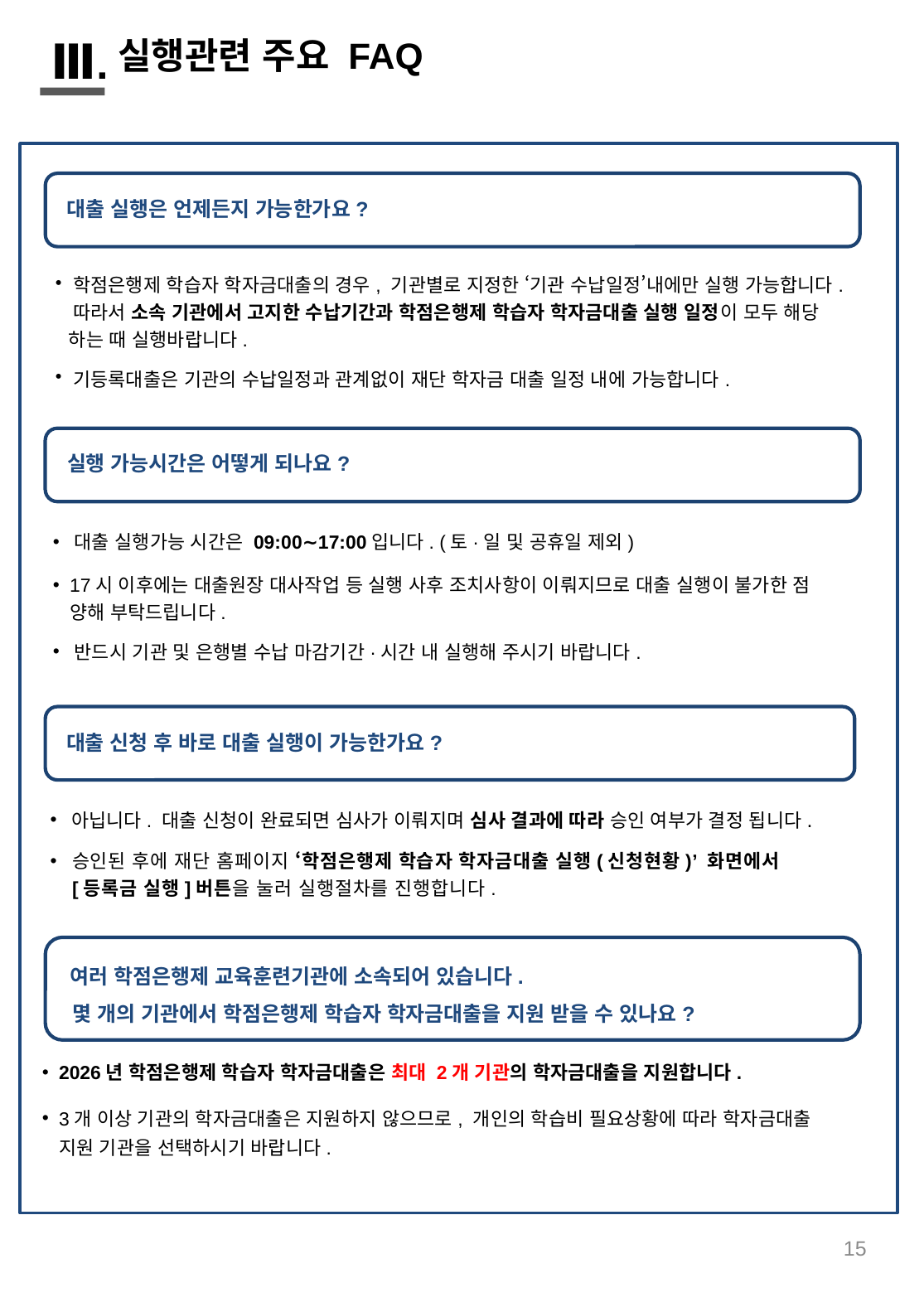

Ⅲ.
실행관련 주요 FAQ

 대출 실행은 언제든지 가능한가요?

 학점은행제 학습자 학자금대출의 경우, 기관별로 지정한 ‘기관 수납일정’내에만 실행 가능합니다.
 따라서 소속 기관에서 고지한 수납기간과 학점은행제 학습자 학자금대출 실행 일정이 모두 해당
 하는 때 실행바랍니다.

 기등록대출은 기관의 수납일정과 관계없이 재단 학자금 대출 일정 내에 가능합니다.

 실행 가능시간은 어떻게 되나요?
 대출 실행가능 시간은 09:00∼17:00입니다. (토·일 및 공휴일 제외)

 17시 이후에는 대출원장 대사작업 등 실행 사후 조치사항이 이뤄지므로 대출 실행이 불가한 점
 양해 부탁드립니다.

 반드시 기관 및 은행별 수납 마감기간·시간 내 실행해 주시기 바랍니다.

대출 신청 후 바로 대출 실행이 가능한가요?
 아닙니다. 대출 신청이 완료되면 심사가 이뤄지며 심사 결과에 따라 승인 여부가 결정 됩니다.

 승인된 후에 재단 홈페이지 ‘학점은행제 학습자 학자금대출 실행(신청현황)’ 화면에서
 [등록금 실행]버튼을 눌러 실행절차를 진행합니다.

  여러 학점은행제 교육훈련기관에 소속되어 있습니다.
  몇 개의 기관에서 학점은행제 학습자 학자금대출을 지원 받을 수 있나요?
 2026년 학점은행제 학습자 학자금대출은 최대 2개 기관의 학자금대출을 지원합니다.

 3개 이상 기관의 학자금대출은 지원하지 않으므로, 개인의 학습비 필요상황에 따라 학자금대출
 지원 기관을 선택하시기 바랍니다.
15